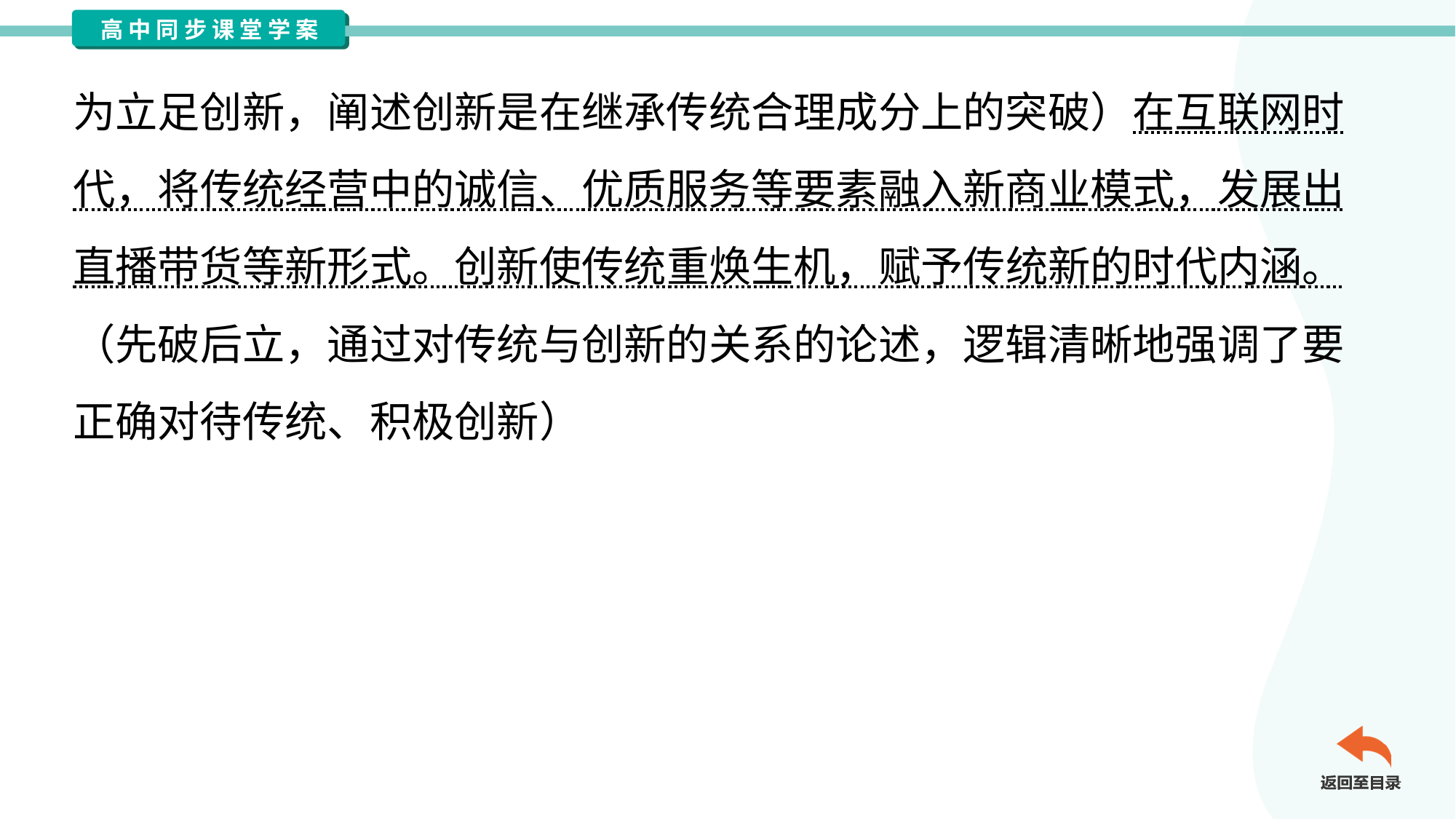

为立足创新，阐述创新是在继承传统合理成分上的突破）在互联网时
代，将传统经营中的诚信、优质服务等要素融入新商业模式，发展出
直播带货等新形式。创新使传统重焕生机，赋予传统新的时代内涵。
（先破后立，通过对传统与创新的关系的论述，逻辑清晰地强调了要
正确对待传统、积极创新）